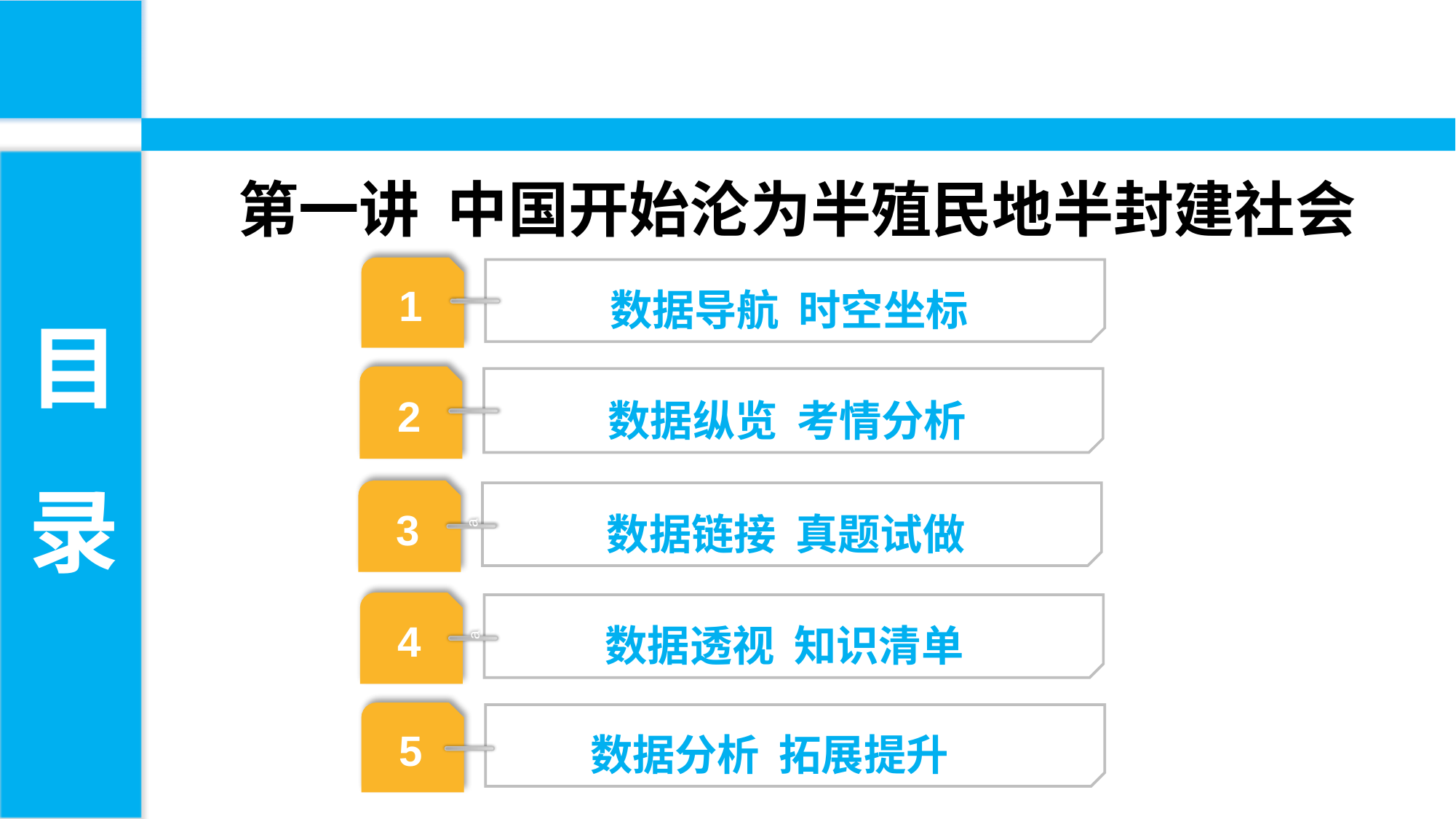

第一讲  中国开始沦为半殖民地半封建社会

目
录
数据导航  时空坐标
1

数据纵览  考情分析
2

数据链接  真题试做
3

a
数据透视  知识清单
4

a
数据分析  拓展提升
5